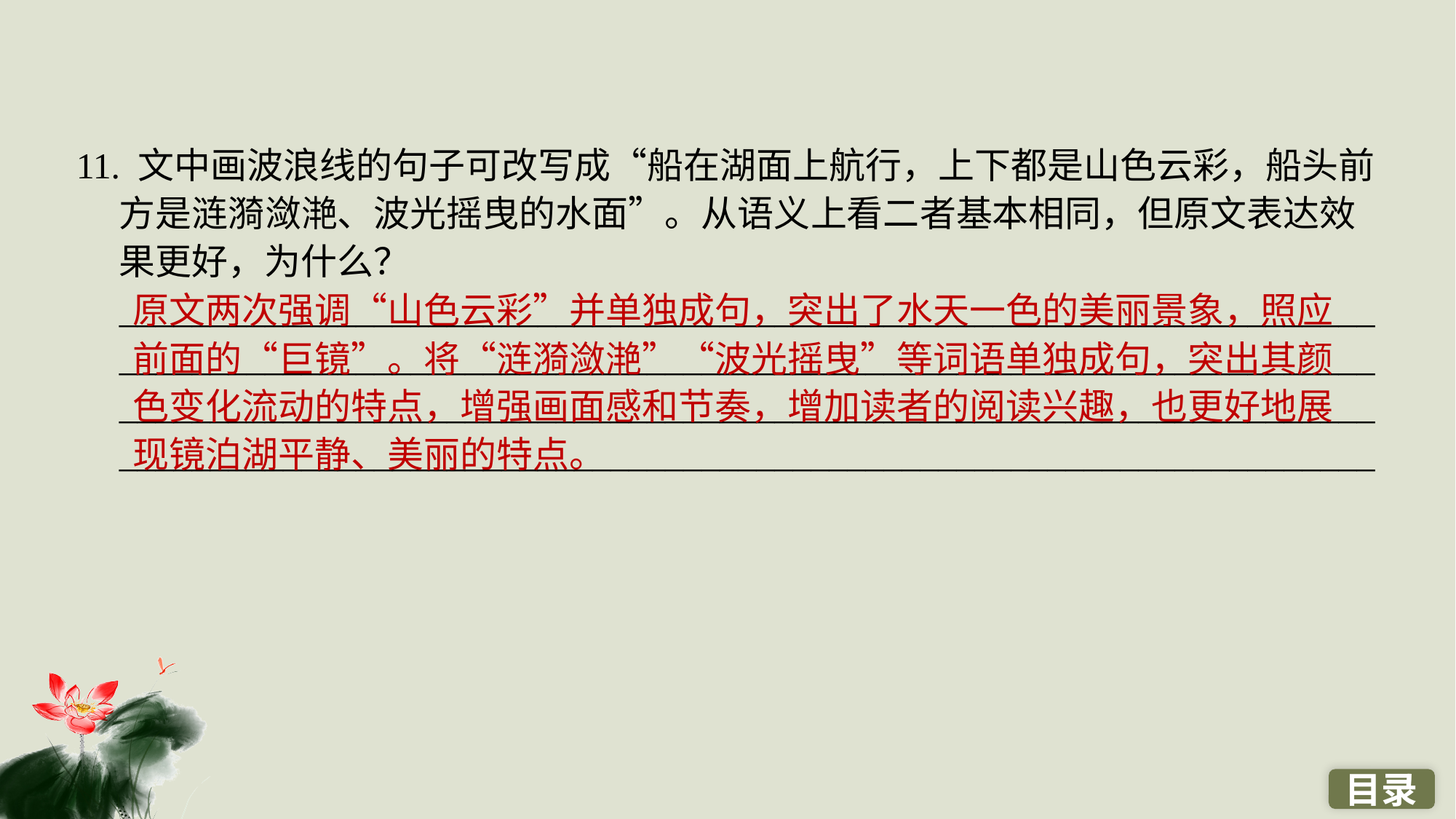

11. 文中画波浪线的句子可改写成“船在湖面上航行，上下都是山色云彩，船头前方是涟漪潋滟、波光摇曳的水面”。从语义上看二者基本相同，但原文表达效果更好，为什么？____________________________________________________________________________________________________________________________________________________________________________________________________________________________________________________________________________________
原文两次强调“山色云彩”并单独成句，突出了水天一色的美丽景象，照应前面的“巨镜”。将“涟漪潋滟”“波光摇曳”等词语单独成句，突出其颜色变化流动的特点，增强画面感和节奏，增加读者的阅读兴趣，也更好地展现镜泊湖平静、美丽的特点。